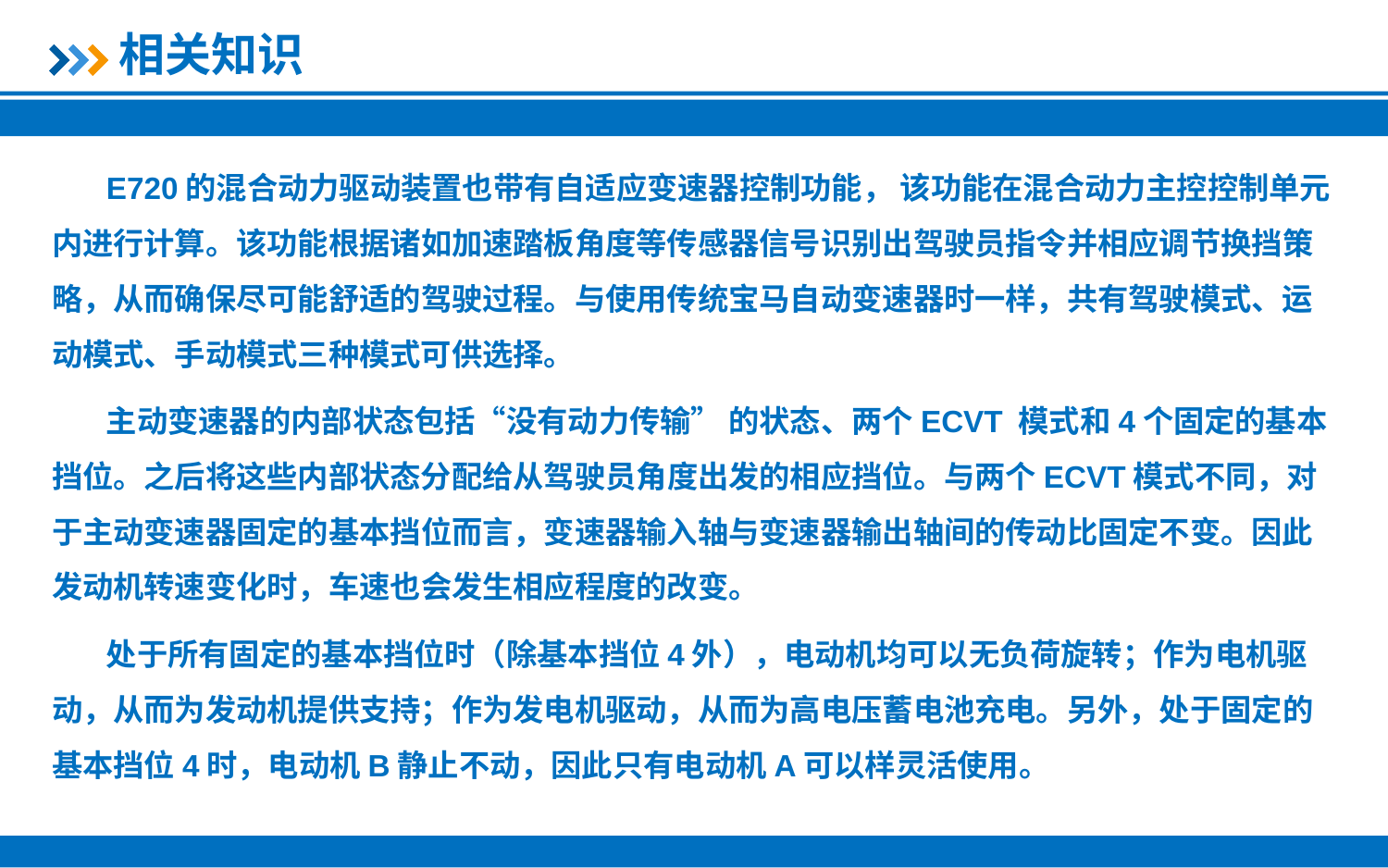

相关知识
E720的混合动力驱动装置也带有自适应变速器控制功能， 该功能在混合动力主控控制单元内进行计算。该功能根据诸如加速踏板角度等传感器信号识别出驾驶员指令并相应调节换挡策略，从而确保尽可能舒适的驾驶过程。与使用传统宝马自动变速器时一样，共有驾驶模式、运动模式、手动模式三种模式可供选择。
主动变速器的内部状态包括“没有动力传输” 的状态、两个ECVT 模式和4个固定的基本挡位。之后将这些内部状态分配给从驾驶员角度出发的相应挡位。与两个ECVT模式不同，对于主动变速器固定的基本挡位而言，变速器输入轴与变速器输出轴间的传动比固定不变。因此发动机转速变化时，车速也会发生相应程度的改变。
处于所有固定的基本挡位时（除基本挡位4外），电动机均可以无负荷旋转；作为电机驱动，从而为发动机提供支持；作为发电机驱动，从而为高电压蓄电池充电。另外，处于固定的基本挡位4时，电动机B静止不动，因此只有电动机A可以样灵活使用。